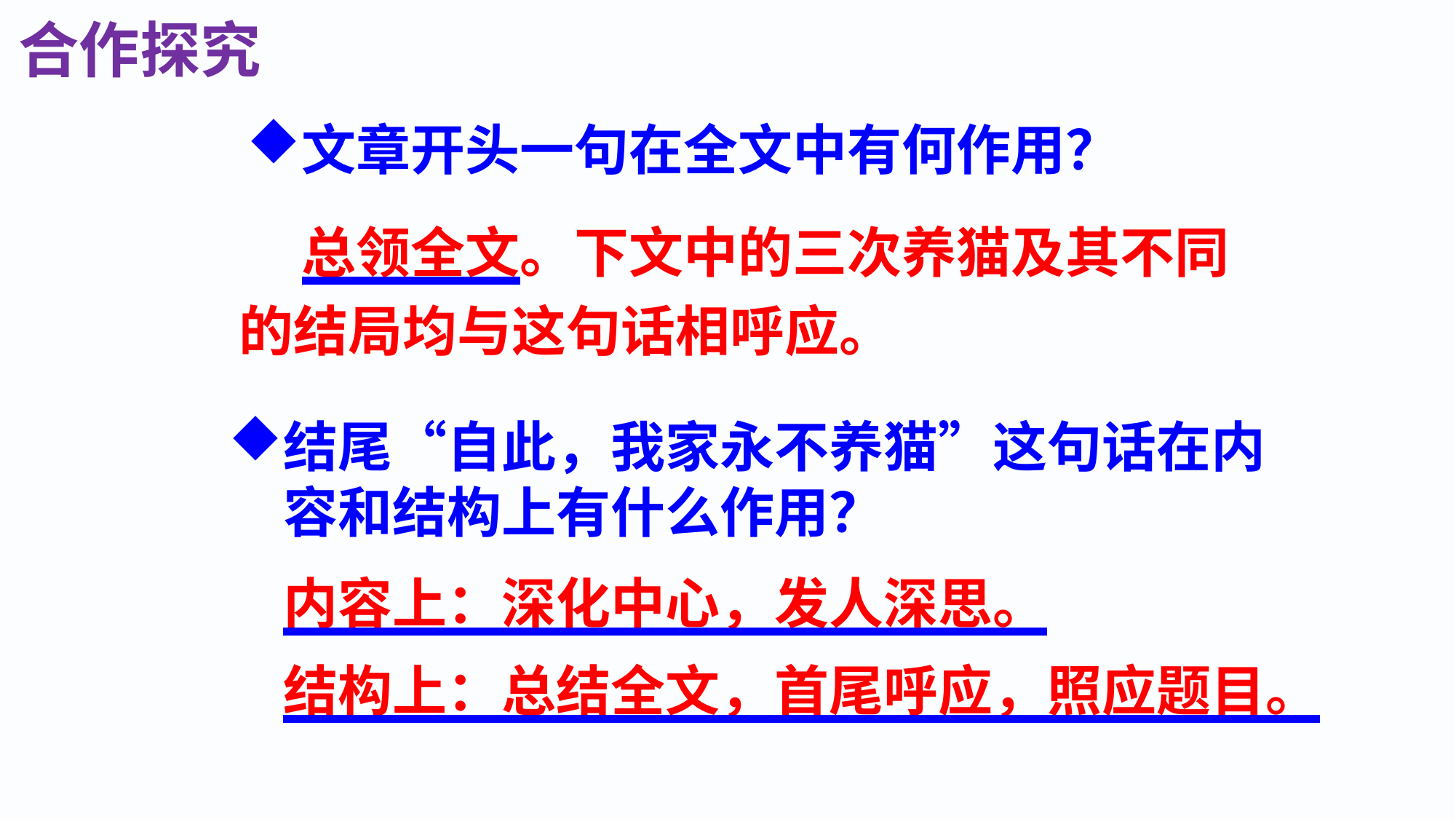

合作探究
文章开头一句在全文中有何作用？
    总领全文。下文中的三次养猫及其不同的结局均与这句话相呼应。
结尾“自此，我家永不养猫”这句话在内容和结构上有什么作用？
内容上：深化中心，发人深思。
结构上：总结全文，首尾呼应，照应题目。